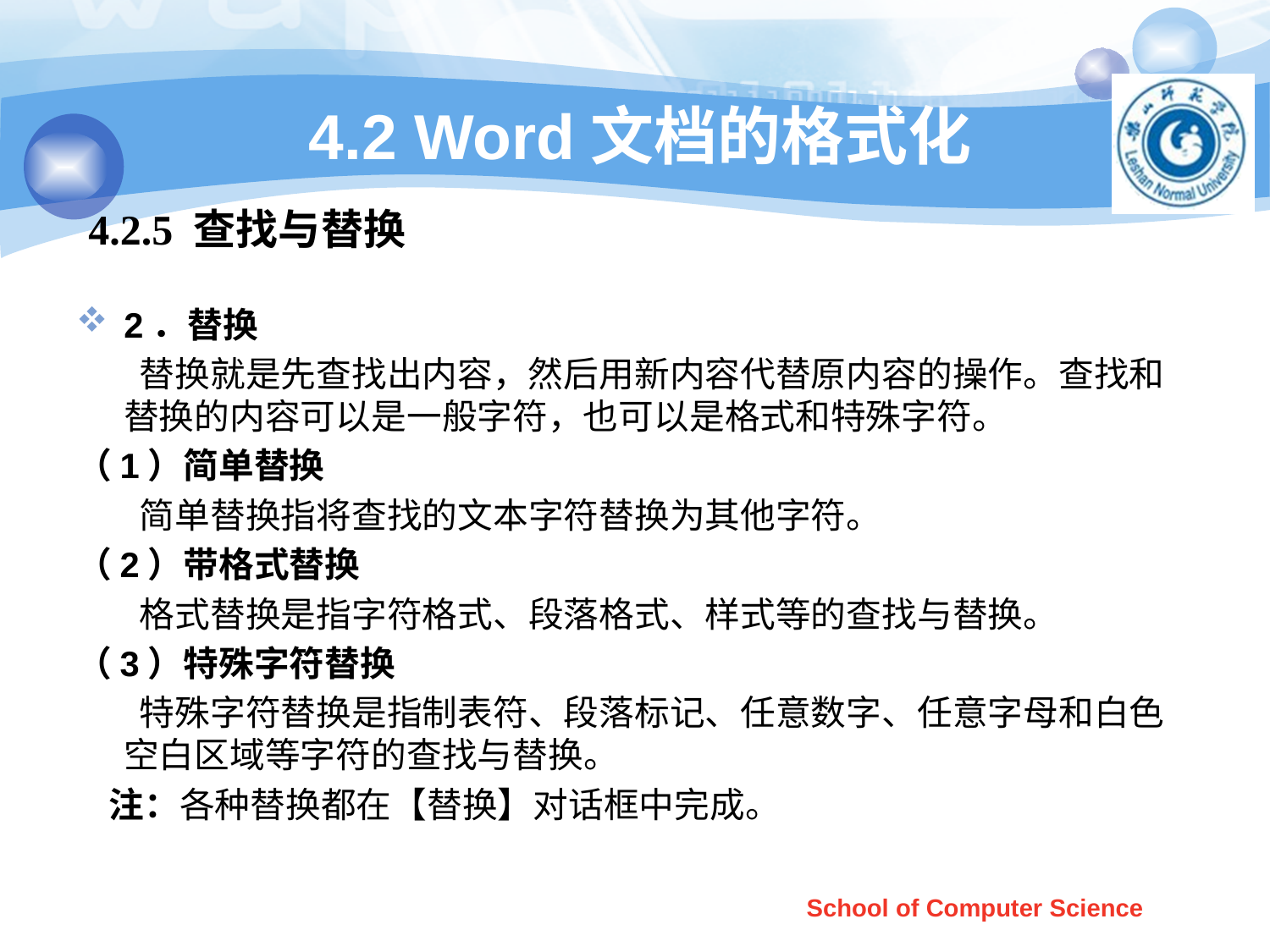

# 4.2 Word文档的格式化
4.2.5 查找与替换
2．替换
       替换就是先查找出内容，然后用新内容代替原内容的操作。查找和替换的内容可以是一般字符，也可以是格式和特殊字符。
（1）简单替换
       简单替换指将查找的文本字符替换为其他字符。
（2）带格式替换
       格式替换是指字符格式、段落格式、样式等的查找与替换。
（3）特殊字符替换
       特殊字符替换是指制表符、段落标记、任意数字、任意字母和白色空白区域等字符的查找与替换。
   注：各种替换都在【替换】对话框中完成。
School of Computer Science